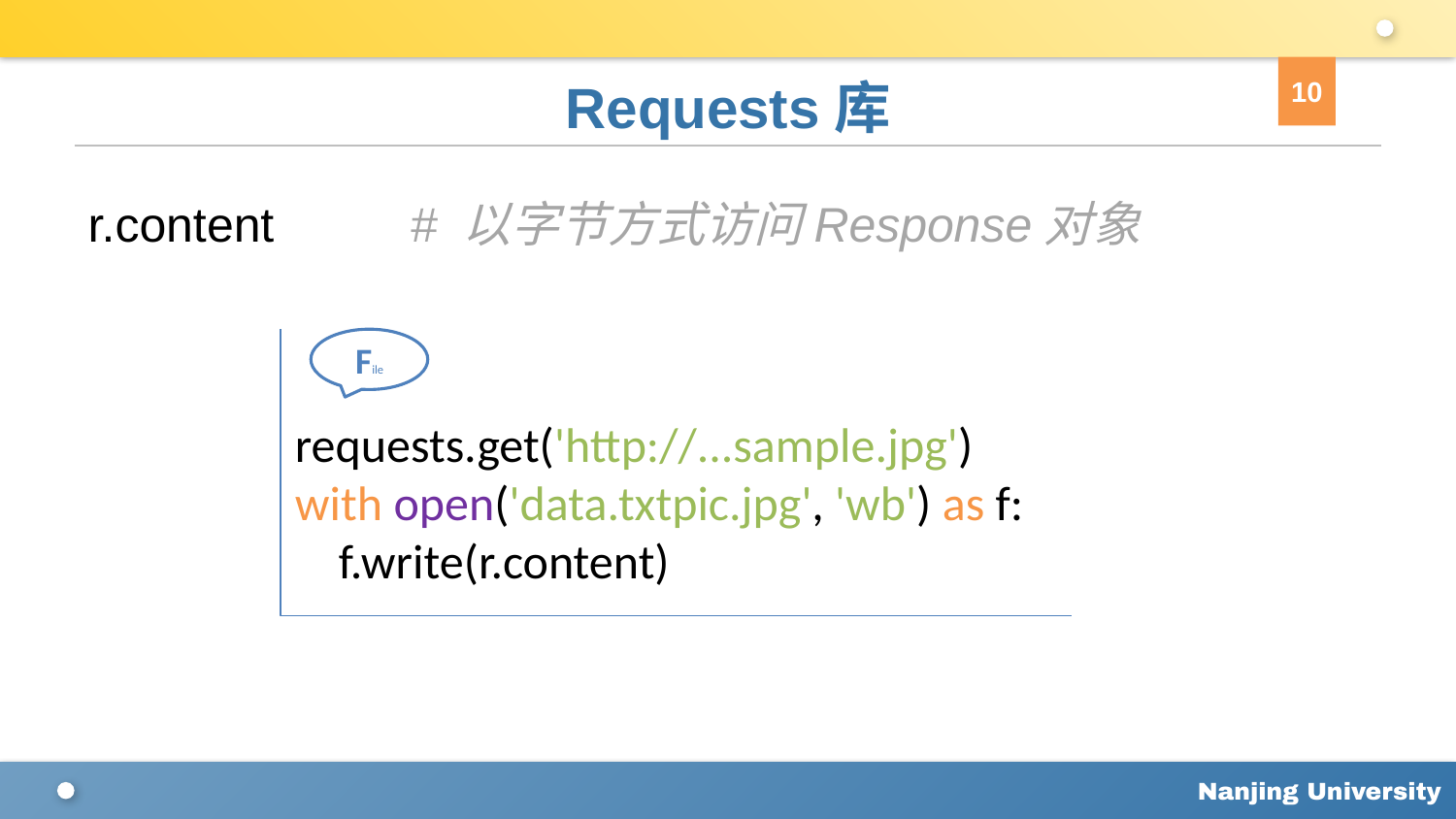

10
# Requests库
r.content          # 以字节方式访问Response对象

requests.get('http://...sample.jpg')
with open('data.txtpic.jpg', 'wb') as f:
    f.write(r.content)
File